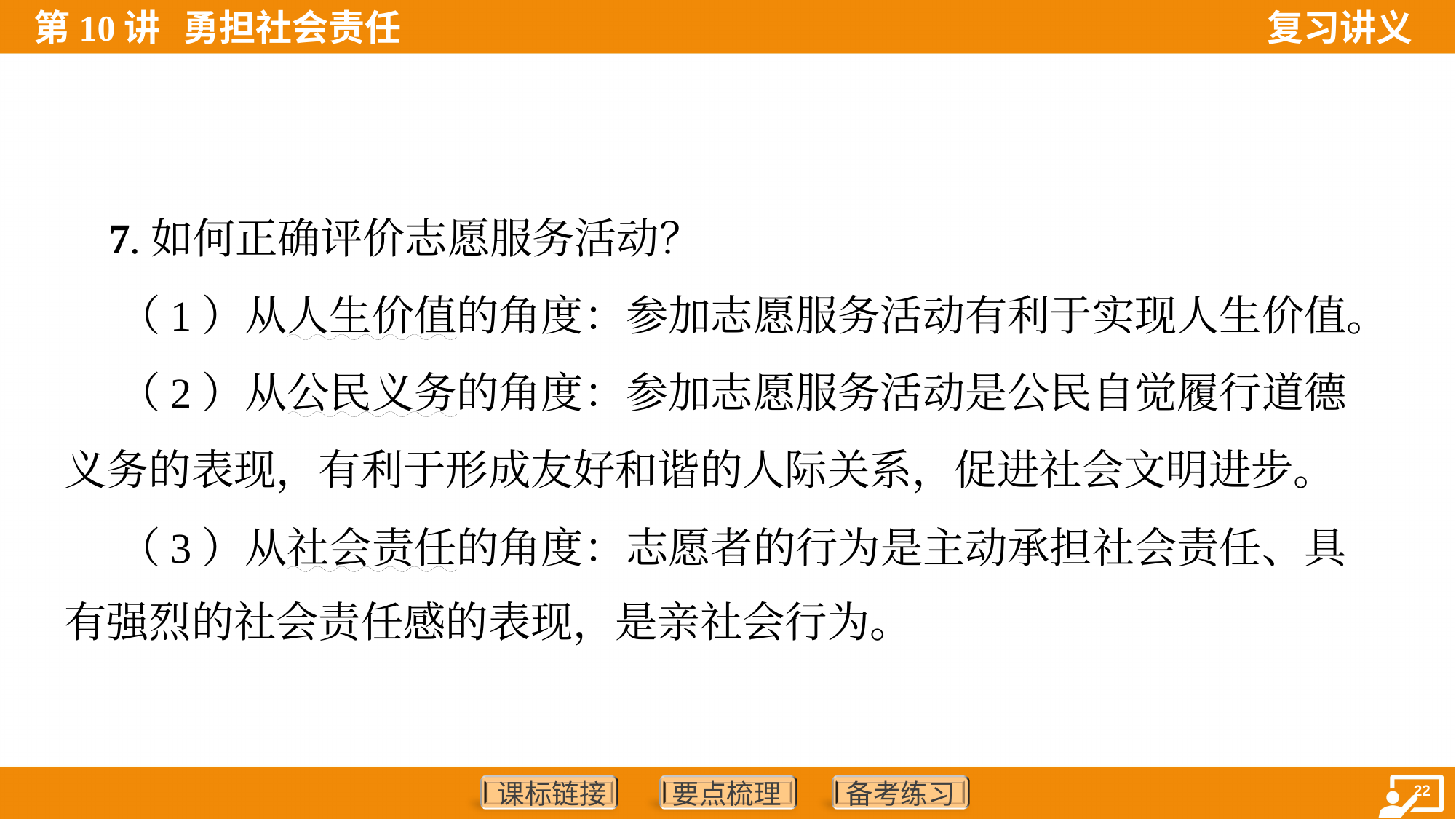

7.如何正确评价志愿服务活动？
    （1）从人生价值的角度：参加志愿服务活动有利于实现人生价值。
    （2）从公民义务的角度：参加志愿服务活动是公民自觉履行道德
义务的表现，有利于形成友好和谐的人际关系，促进社会文明进步。
    （3）从社会责任的角度：志愿者的行为是主动承担社会责任、具
有强烈的社会责任感的表现，是亲社会行为。